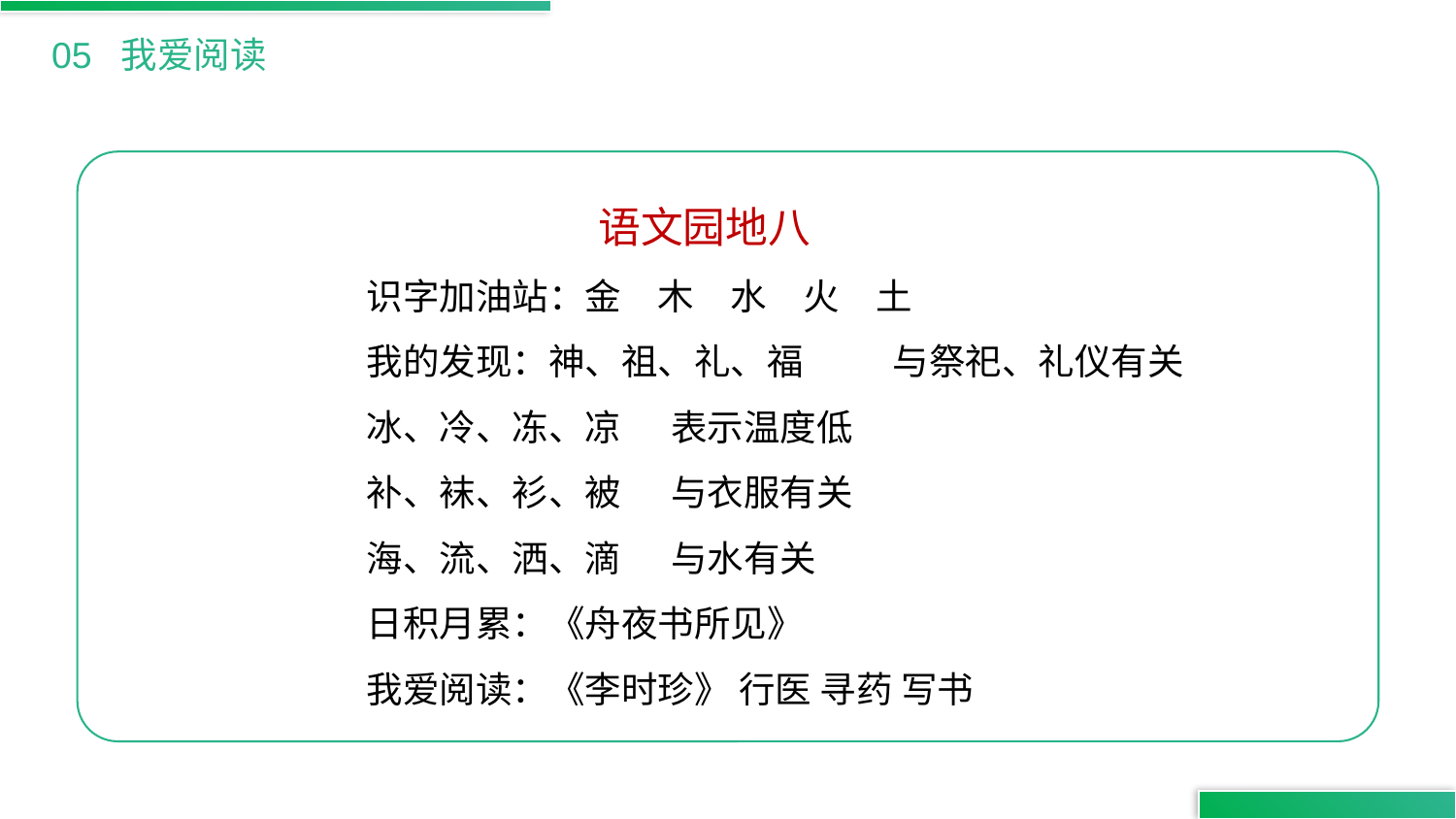

05  我爱阅读
                           语文园地八
识字加油站：金　木　水　火　土
我的发现：神、祖、礼、福　　  与祭祀、礼仪有关
冰、冷、冻、凉      表示温度低
补、袜、衫、被      与衣服有关
海、流、洒、滴      与水有关
日积月累：《舟夜书所见》
我爱阅读：《李时珍》 行医 寻药 写书